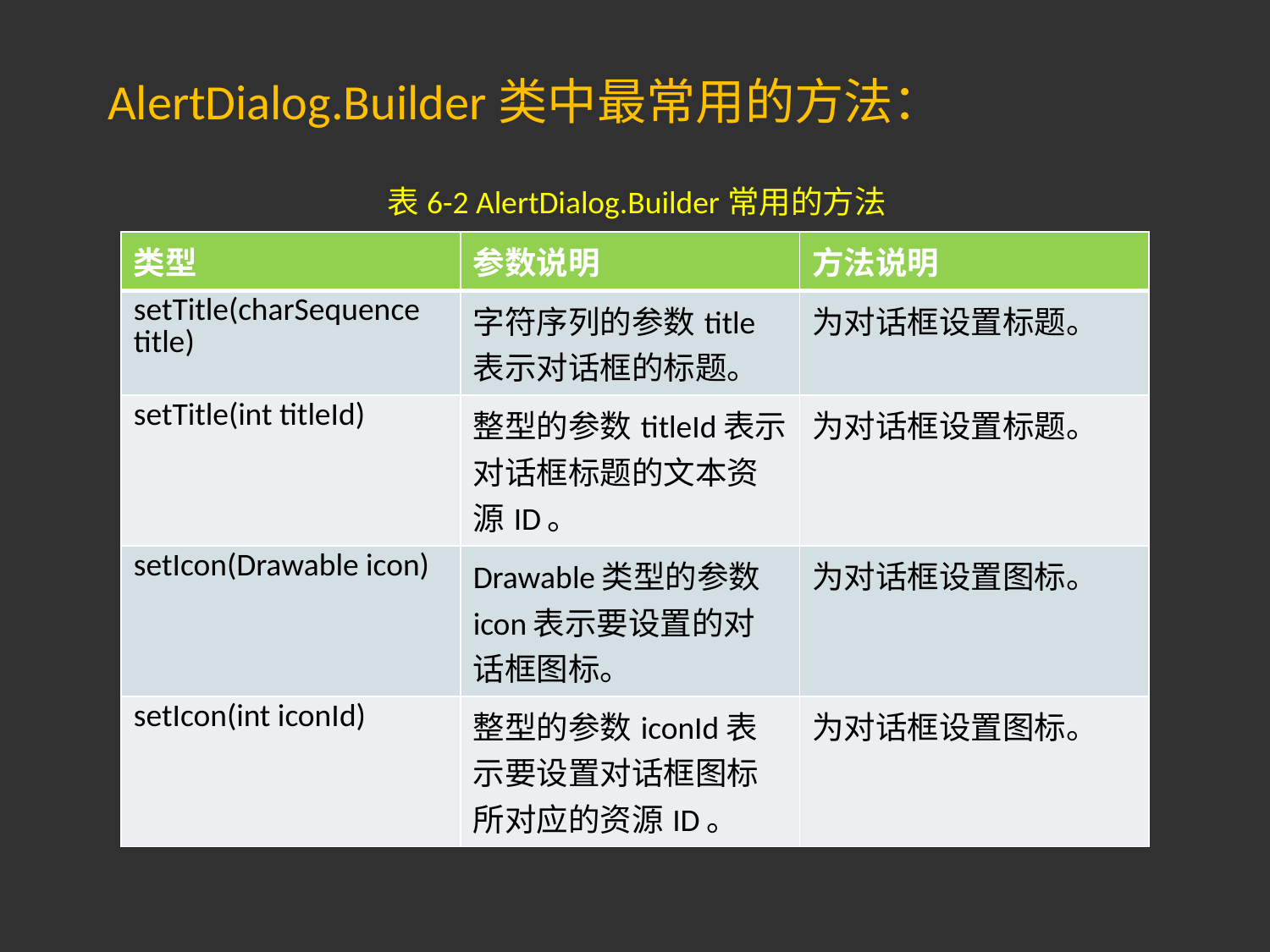

# AlertDialog.Builder类中最常用的方法：
表6-2 AlertDialog.Builder常用的方法
| 类型 | 参数说明 | 方法说明 |
| --- | --- | --- |
| setTitle(charSequence title) | 字符序列的参数title表示对话框的标题。 | 为对话框设置标题。 |
| setTitle(int titleId) | 整型的参数titleId表示对话框标题的文本资源ID。 | 为对话框设置标题。 |
| setIcon(Drawable icon) | Drawable类型的参数icon表示要设置的对话框图标。 | 为对话框设置图标。 |
| setIcon(int iconId) | 整型的参数iconId表示要设置对话框图标所对应的资源ID。 | 为对话框设置图标。 |